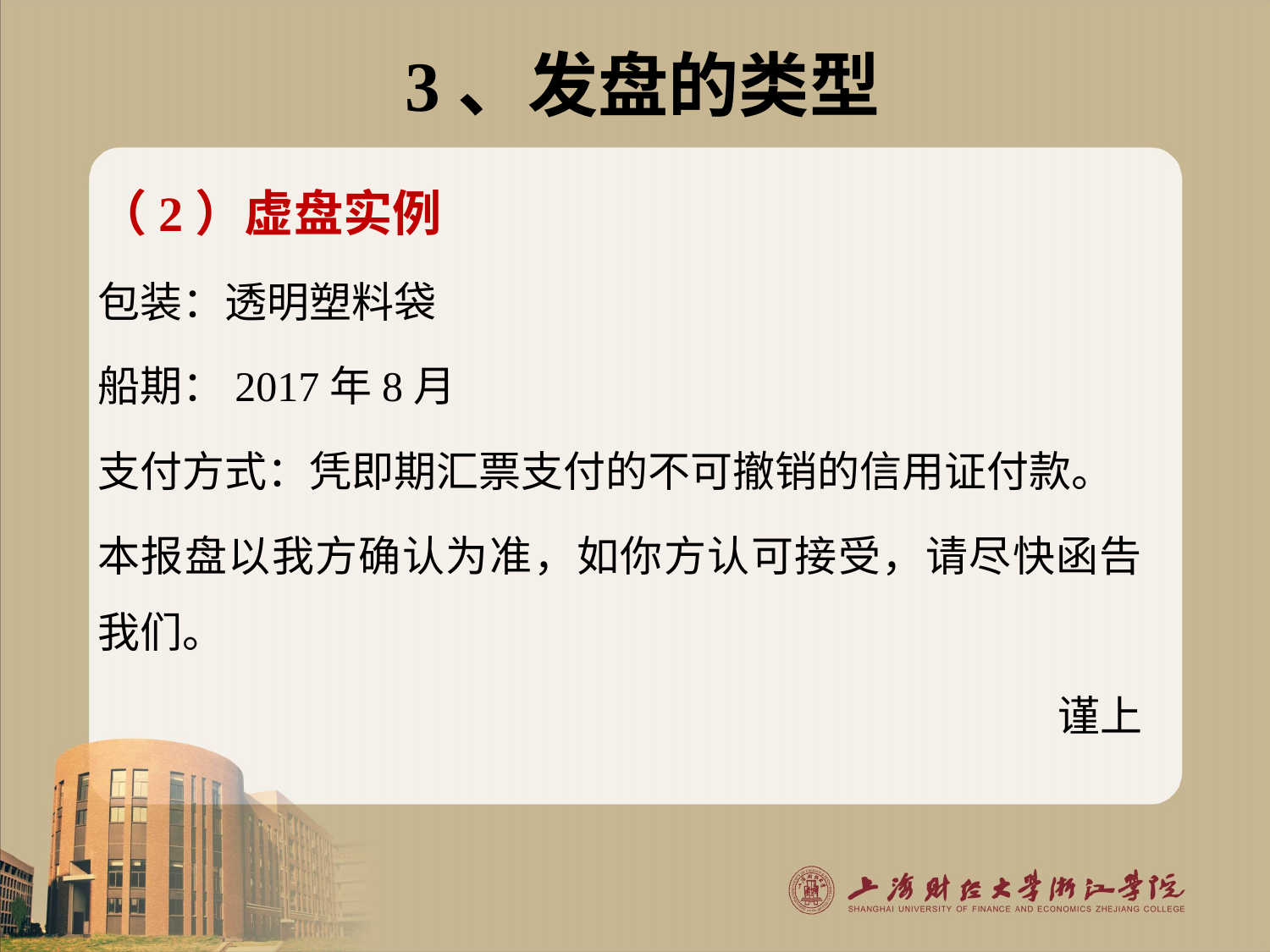

# 3、发盘的类型
（2）虚盘实例
包装：透明塑料袋
船期：2017年8月
支付方式：凭即期汇票支付的不可撤销的信用证付款。
本报盘以我方确认为准，如你方认可接受，请尽快函告我们。
谨上